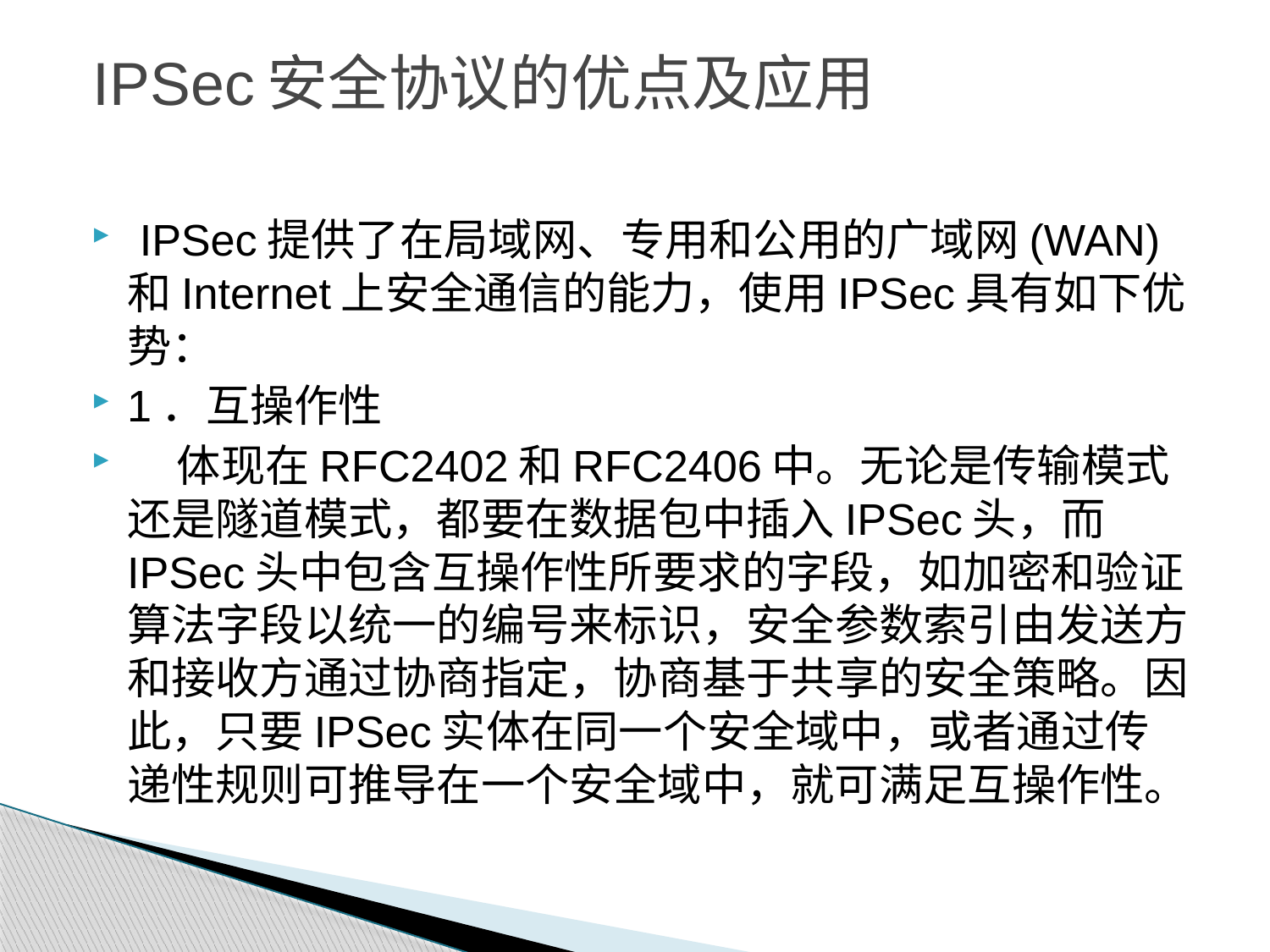

# IPSec安全协议的优点及应用
 IPSec提供了在局域网、专用和公用的广域网(WAN)和Internet上安全通信的能力，使用IPSec具有如下优势：
1．互操作性
    体现在RFC2402和RFC2406中。无论是传输模式还是隧道模式，都要在数据包中插入IPSec头，而IPSec头中包含互操作性所要求的字段，如加密和验证算法字段以统一的编号来标识，安全参数索引由发送方和接收方通过协商指定，协商基于共享的安全策略。因此，只要IPSec实体在同一个安全域中，或者通过传递性规则可推导在一个安全域中，就可满足互操作性。